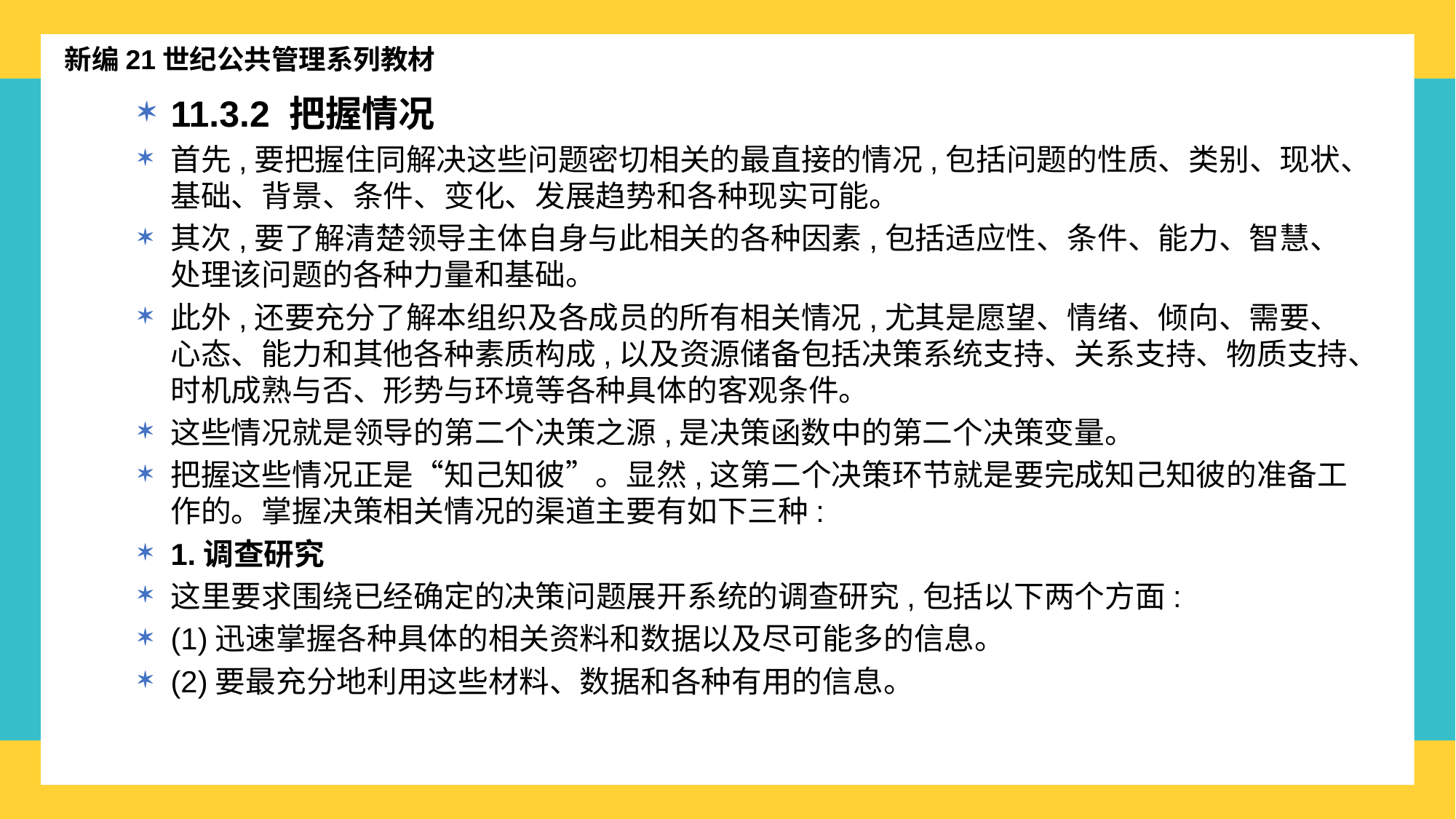

新编21世纪公共管理系列教材
11.3.2 把握情况
首先,要把握住同解决这些问题密切相关的最直接的情况,包括问题的性质、类别、现状、基础、背景、条件、变化、发展趋势和各种现实可能。
其次,要了解清楚领导主体自身与此相关的各种因素,包括适应性、条件、能力、智慧、处理该问题的各种力量和基础。
此外,还要充分了解本组织及各成员的所有相关情况,尤其是愿望、情绪、倾向、需要、心态、能力和其他各种素质构成,以及资源储备包括决策系统支持、关系支持、物质支持、时机成熟与否、形势与环境等各种具体的客观条件。
这些情况就是领导的第二个决策之源,是决策函数中的第二个决策变量。
把握这些情况正是“知己知彼”。显然,这第二个决策环节就是要完成知己知彼的准备工作的。掌握决策相关情况的渠道主要有如下三种:
1.调查研究
这里要求围绕已经确定的决策问题展开系统的调查研究,包括以下两个方面:
(1)迅速掌握各种具体的相关资料和数据以及尽可能多的信息。
(2)要最充分地利用这些材料、数据和各种有用的信息。